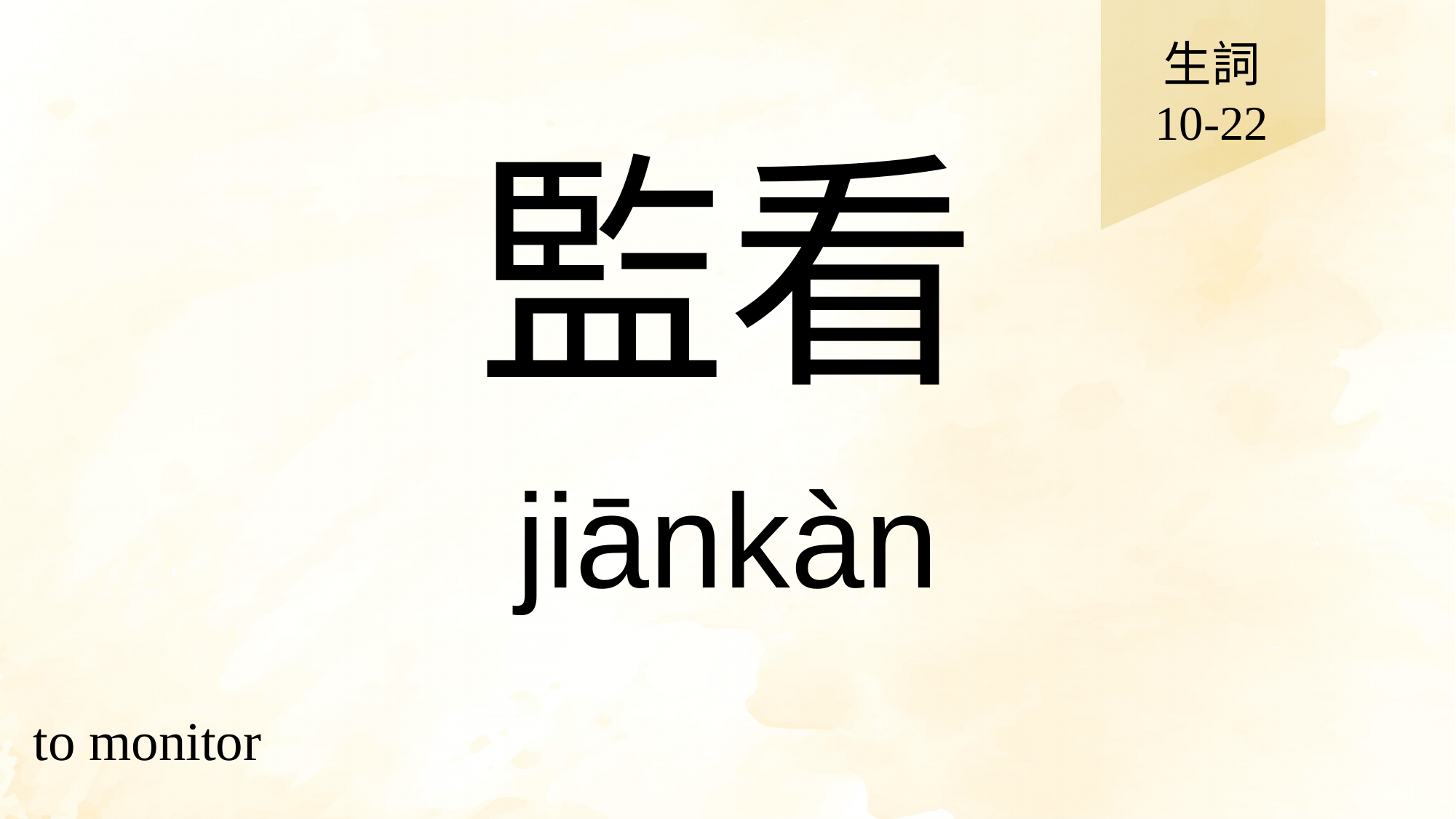

生詞
10-22
# 監看
jiānkàn
to monitor